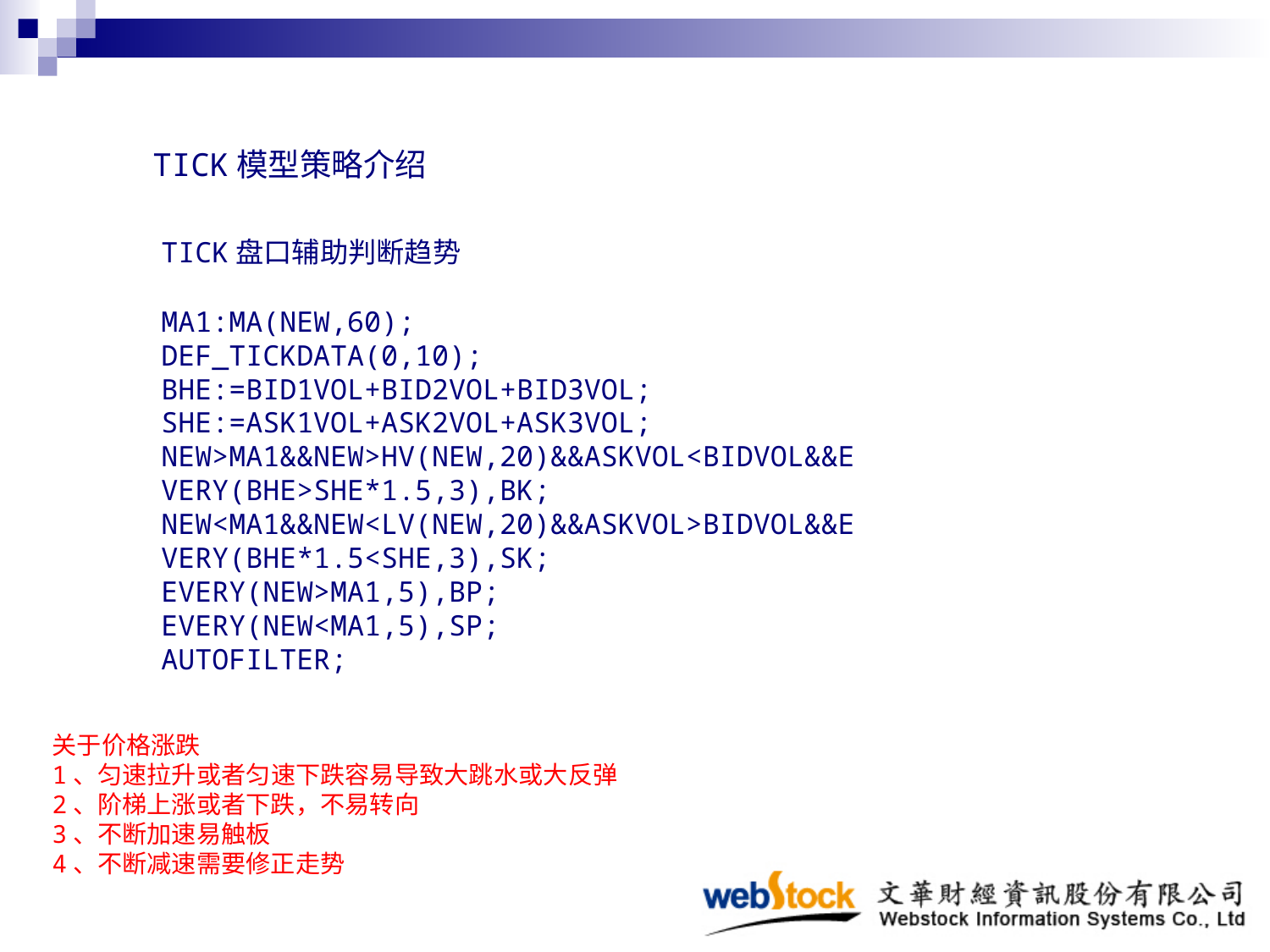

TICK模型策略介绍
TICK盘口辅助判断趋势
MA1:MA(NEW,60);
DEF_TICKDATA(0,10);
BHE:=BID1VOL+BID2VOL+BID3VOL;
SHE:=ASK1VOL+ASK2VOL+ASK3VOL;
NEW>MA1&&NEW>HV(NEW,20)&&ASKVOL<BIDVOL&&EVERY(BHE>SHE*1.5,3),BK;
NEW<MA1&&NEW<LV(NEW,20)&&ASKVOL>BIDVOL&&EVERY(BHE*1.5<SHE,3),SK;
EVERY(NEW>MA1,5),BP;
EVERY(NEW<MA1,5),SP;
AUTOFILTER;

关于价格涨跌
1、匀速拉升或者匀速下跌容易导致大跳水或大反弹
2、阶梯上涨或者下跌，不易转向
3、不断加速易触板
4、不断减速需要修正走势